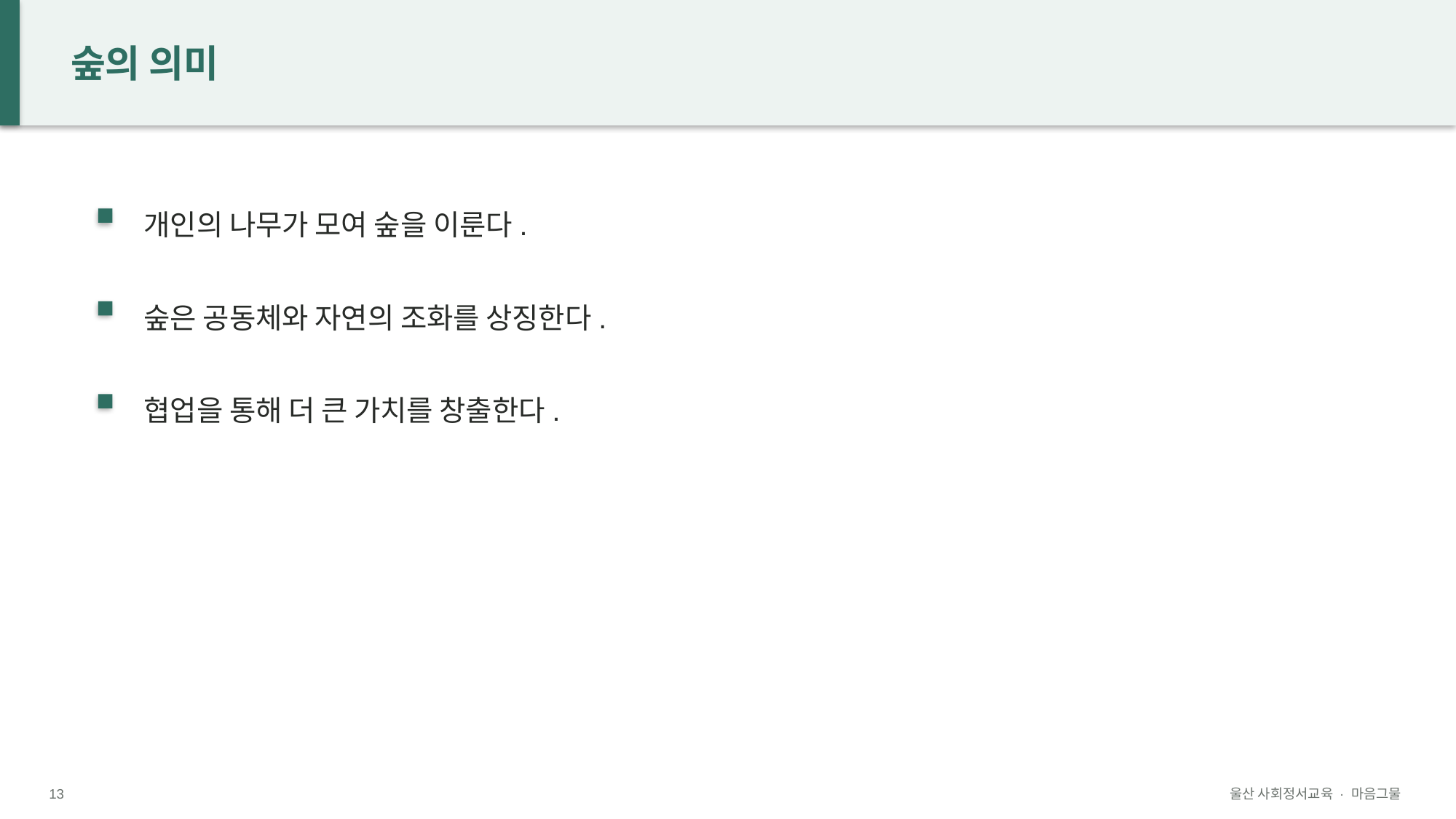

숲의 의미
개인의 나무가 모여 숲을 이룬다.

숲은 공동체와 자연의 조화를 상징한다.

협업을 통해 더 큰 가치를 창출한다.

13
울산 사회정서교육 · 마음그물